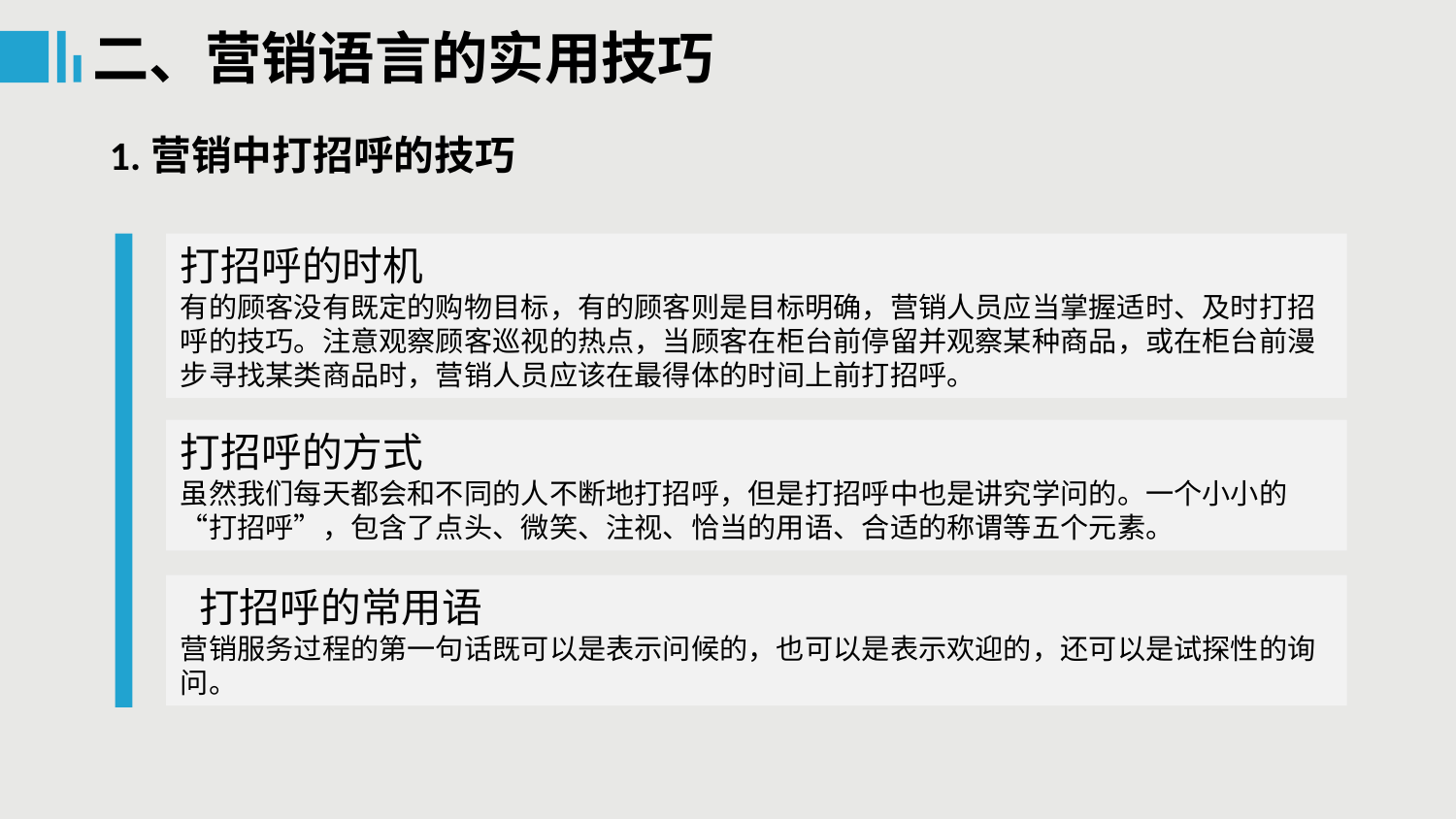

二、营销语言的实用技巧

1.营销中打招呼的技巧

打招呼的时机
有的顾客没有既定的购物目标，有的顾客则是目标明确，营销人员应当掌握适时、及时打招呼的技巧。注意观察顾客巡视的热点，当顾客在柜台前停留并观察某种商品，或在柜台前漫步寻找某类商品时，营销人员应该在最得体的时间上前打招呼。
打招呼的方式
虽然我们每天都会和不同的人不断地打招呼，但是打招呼中也是讲究学问的。一个小小的“打招呼”，包含了点头、微笑、注视、恰当的用语、合适的称谓等五个元素。
 打招呼的常用语
营销服务过程的第一句话既可以是表示问候的，也可以是表示欢迎的，还可以是试探性的询问。